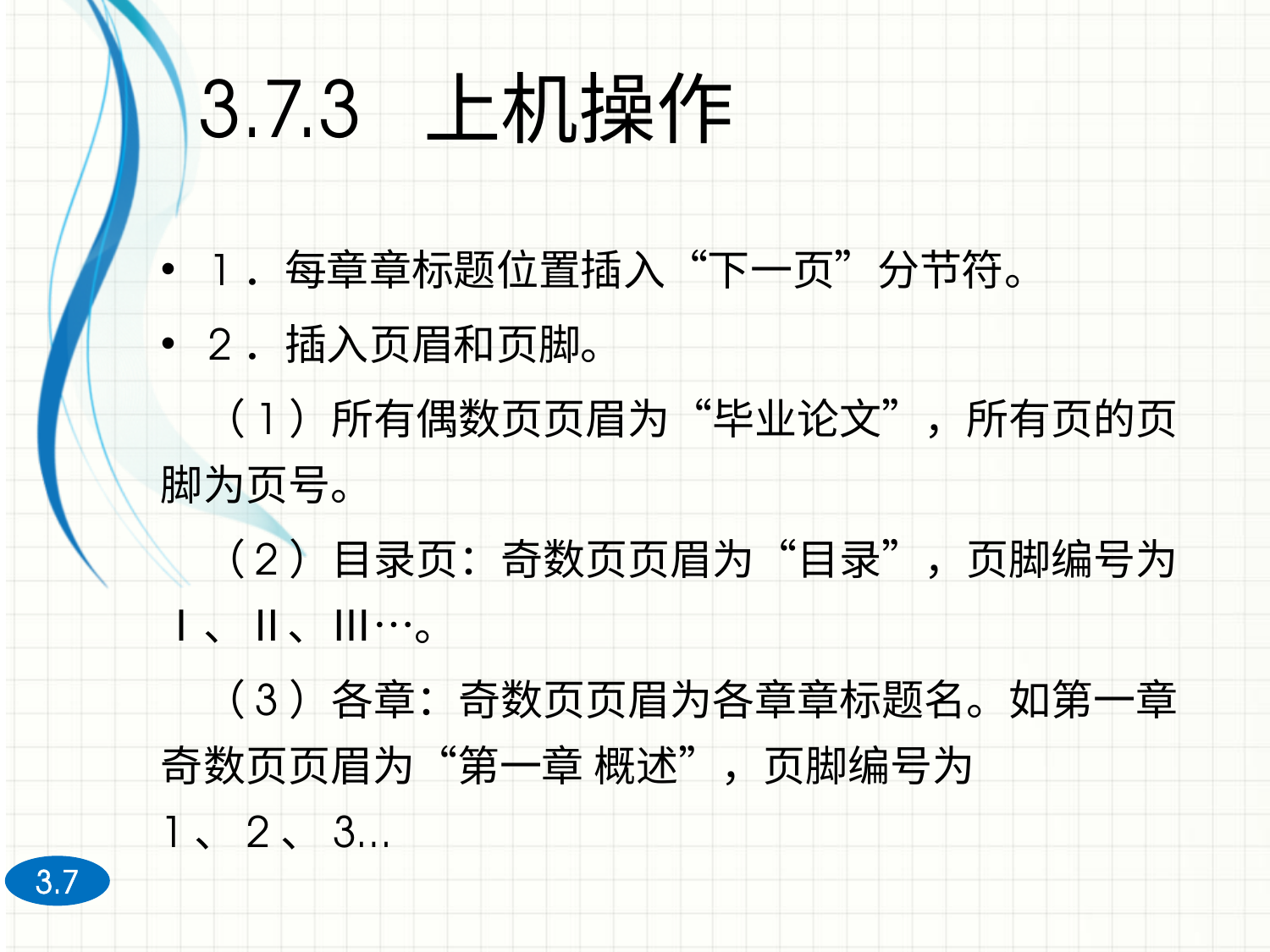

# 3.7.3  上机操作
1．每章章标题位置插入“下一页”分节符。
2．插入页眉和页脚。
　（1）所有偶数页页眉为“毕业论文”，所有页的页脚为页号。
　（2）目录页：奇数页页眉为“目录”，页脚编号为Ⅰ、Ⅱ、Ⅲ…。
　（3）各章：奇数页页眉为各章章标题名。如第一章奇数页页眉为“第一章 概述”，页脚编号为1、2、3…